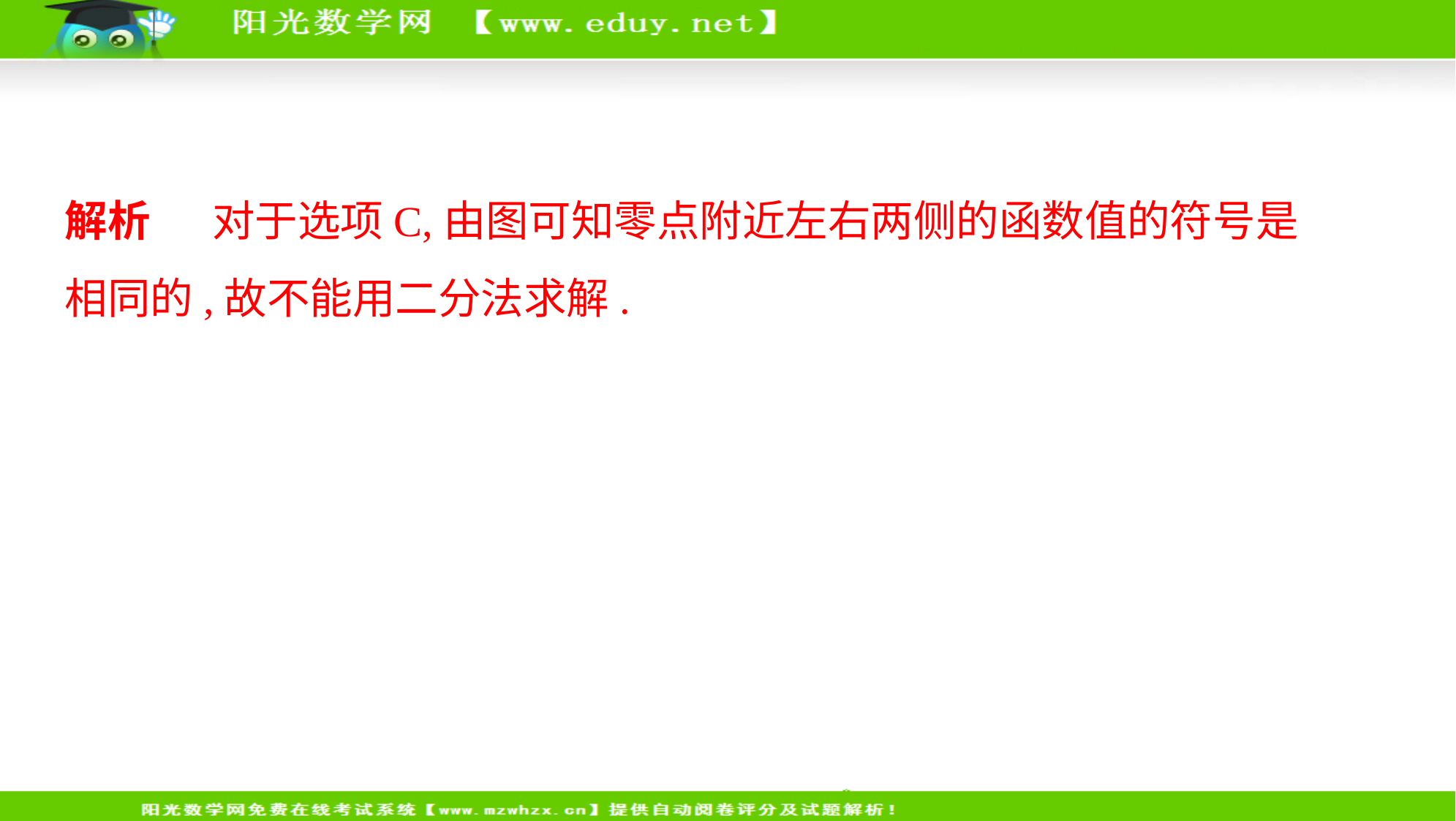

解析  　对于选项C,由图可知零点附近左右两侧的函数值的符号是
相同的,故不能用二分法求解.